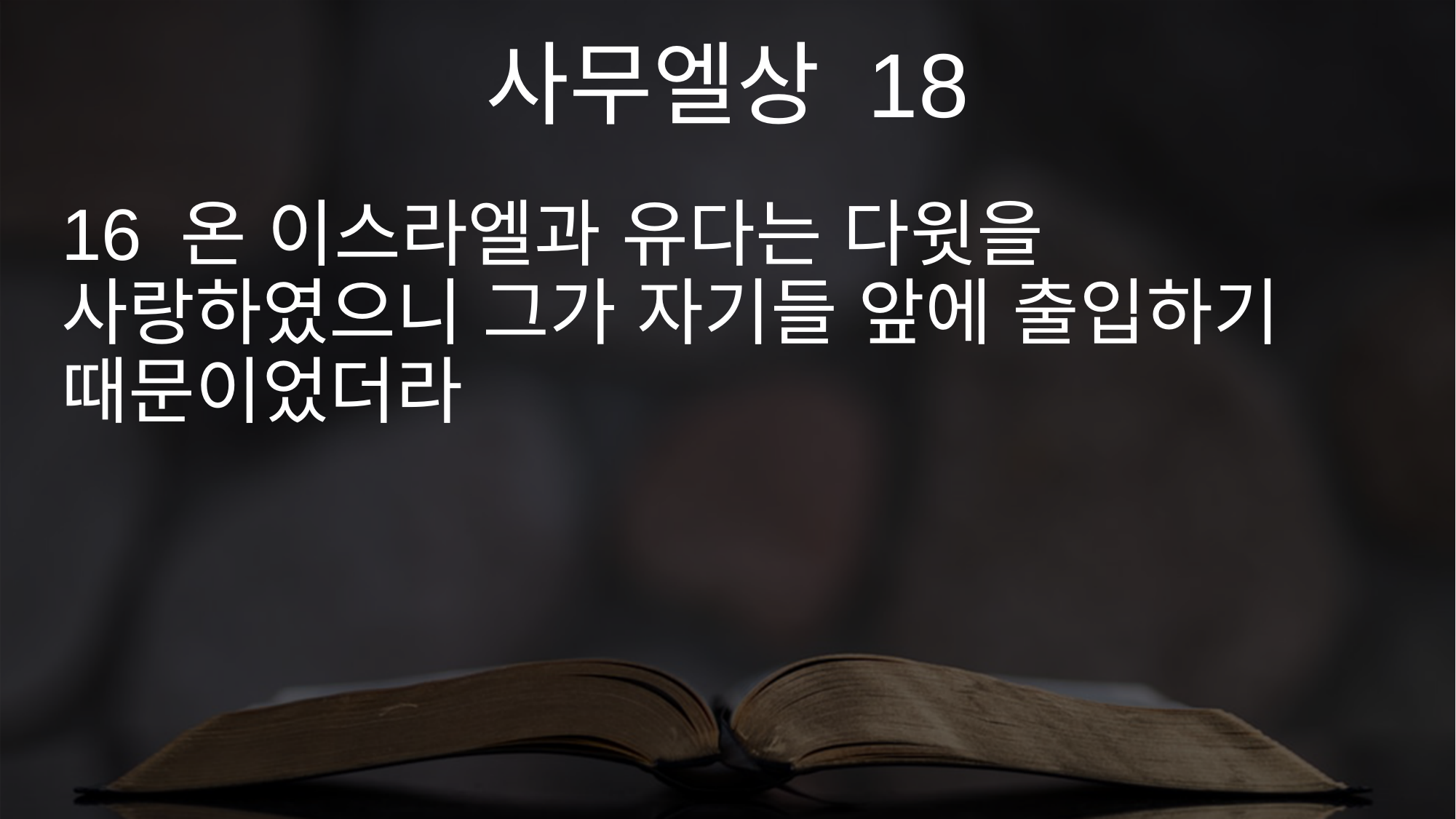

사무엘상 18
16 온 이스라엘과 유다는 다윗을 사랑하였으니 그가 자기들 앞에 출입하기 때문이었더라